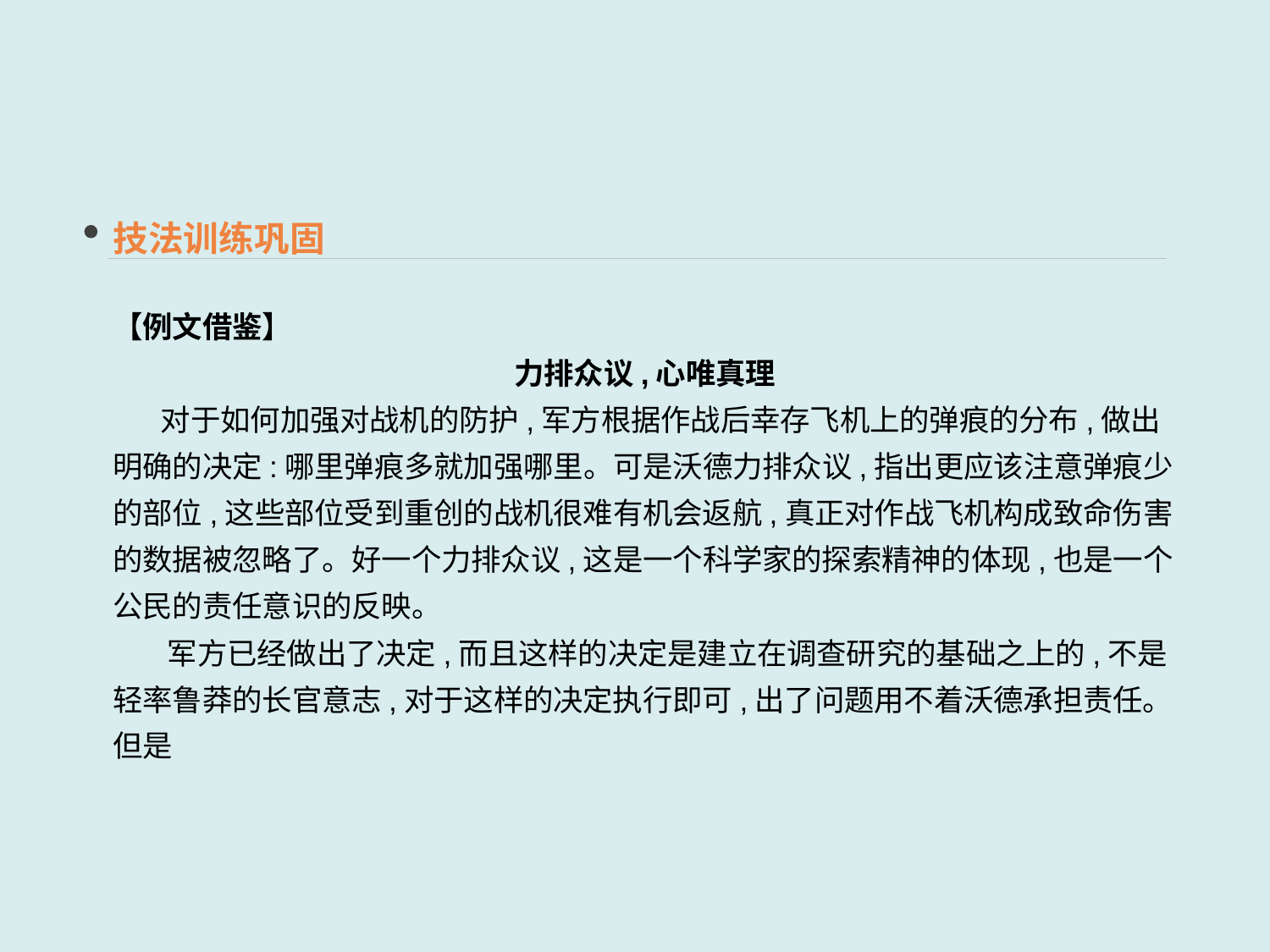

技法训练巩固

【例文借鉴】
力排众议,心唯真理
      对于如何加强对战机的防护,军方根据作战后幸存飞机上的弹痕的分布,做出明确的决定:哪里弹痕多就加强哪里。可是沃德力排众议,指出更应该注意弹痕少的部位,这些部位受到重创的战机很难有机会返航,真正对作战飞机构成致命伤害的数据被忽略了。好一个力排众议,这是一个科学家的探索精神的体现,也是一个公民的责任意识的反映。
       军方已经做出了决定,而且这样的决定是建立在调查研究的基础之上的,不是轻率鲁莽的长官意志,对于这样的决定执行即可,出了问题用不着沃德承担责任。但是